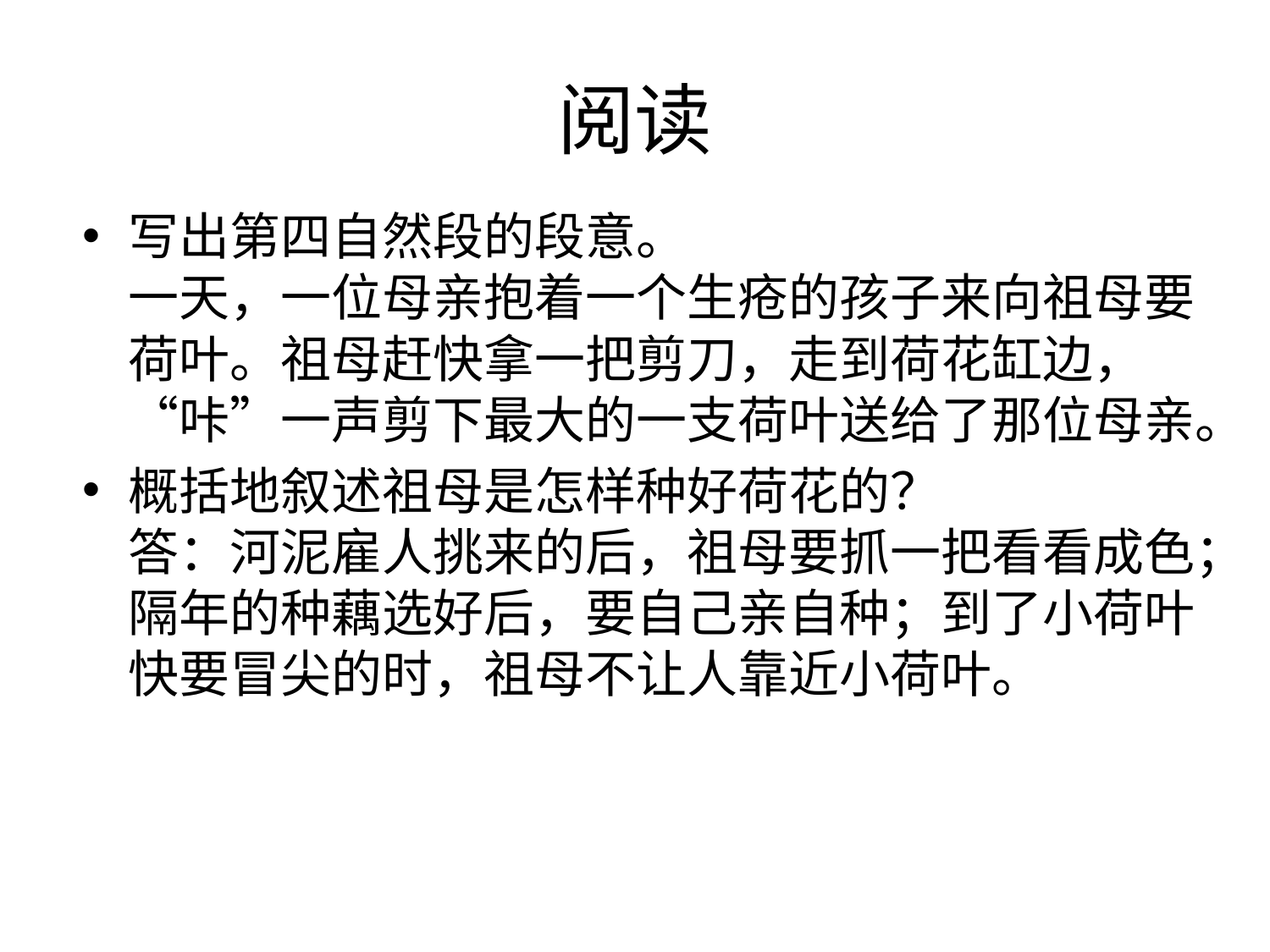

# 阅读
写出第四自然段的段意。
一天，一位母亲抱着一个生疮的孩子来向祖母要荷叶。祖母赶快拿一把剪刀，走到荷花缸边，“咔”一声剪下最大的一支荷叶送给了那位母亲。
概括地叙述祖母是怎样种好荷花的？
答：河泥雇人挑来的后，祖母要抓一把看看成色；隔年的种藕选好后，要自己亲自种；到了小荷叶快要冒尖的时，祖母不让人靠近小荷叶。